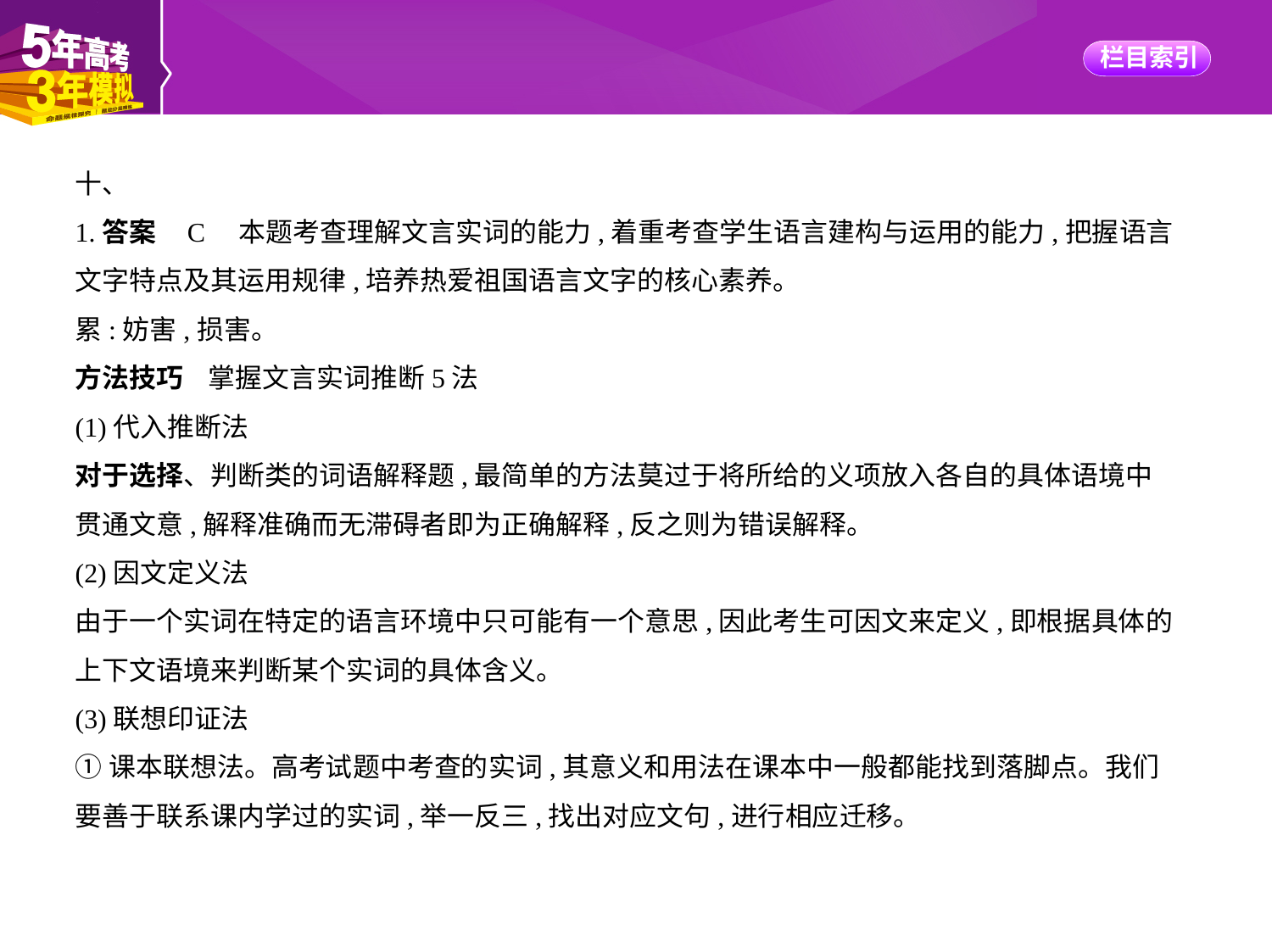

十、
1.答案    C　本题考查理解文言实词的能力,着重考查学生语言建构与运用的能力,把握语言
文字特点及其运用规律,培养热爱祖国语言文字的核心素养。
累:妨害,损害。
方法技巧    掌握文言实词推断5法
(1)代入推断法
对于选择、判断类的词语解释题,最简单的方法莫过于将所给的义项放入各自的具体语境中
贯通文意,解释准确而无滞碍者即为正确解释,反之则为错误解释。
(2)因文定义法
由于一个实词在特定的语言环境中只可能有一个意思,因此考生可因文来定义,即根据具体的
上下文语境来判断某个实词的具体含义。
(3)联想印证法
①课本联想法。高考试题中考查的实词,其意义和用法在课本中一般都能找到落脚点。我们
要善于联系课内学过的实词,举一反三,找出对应文句,进行相应迁移。